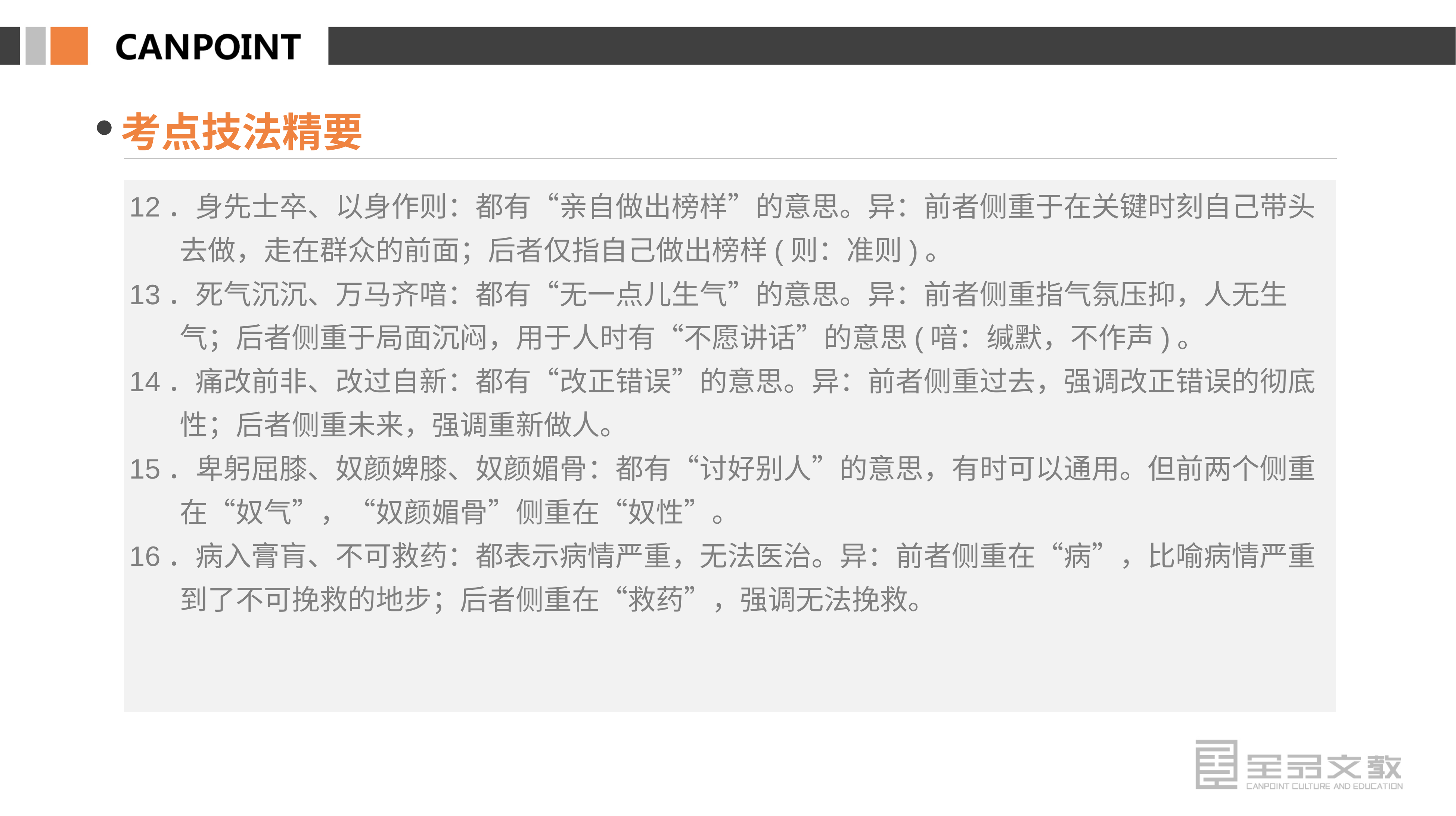

考点技法精要

12．身先士卒、以身作则：都有“亲自做出榜样”的意思。异：前者侧重于在关键时刻自己带头去做，走在群众的前面；后者仅指自己做出榜样(则：准则)。
13．死气沉沉、万马齐喑：都有“无一点儿生气”的意思。异：前者侧重指气氛压抑，人无生气；后者侧重于局面沉闷，用于人时有“不愿讲话”的意思(喑：缄默，不作声)。
14．痛改前非、改过自新：都有“改正错误”的意思。异：前者侧重过去，强调改正错误的彻底性；后者侧重未来，强调重新做人。
15．卑躬屈膝、奴颜婢膝、奴颜媚骨：都有“讨好别人”的意思，有时可以通用。但前两个侧重在“奴气”，“奴颜媚骨”侧重在“奴性”。
16．病入膏肓、不可救药：都表示病情严重，无法医治。异：前者侧重在“病”，比喻病情严重到了不可挽救的地步；后者侧重在“救药”，强调无法挽救。